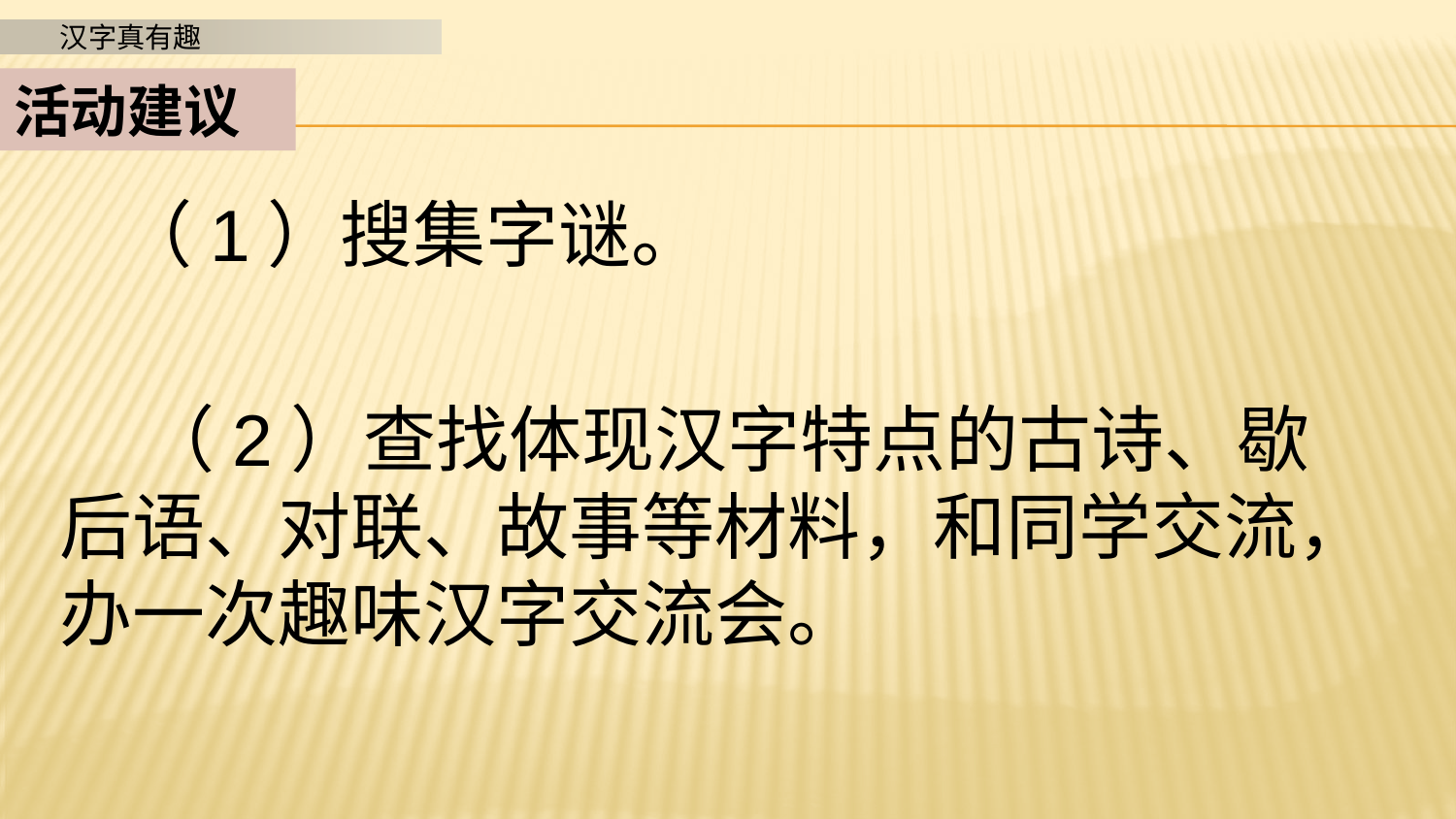

活动建议
    （1）搜集字谜。

    （2）查找体现汉字特点的古诗、歇后语、对联、故事等材料，和同学交流，办一次趣味汉字交流会。